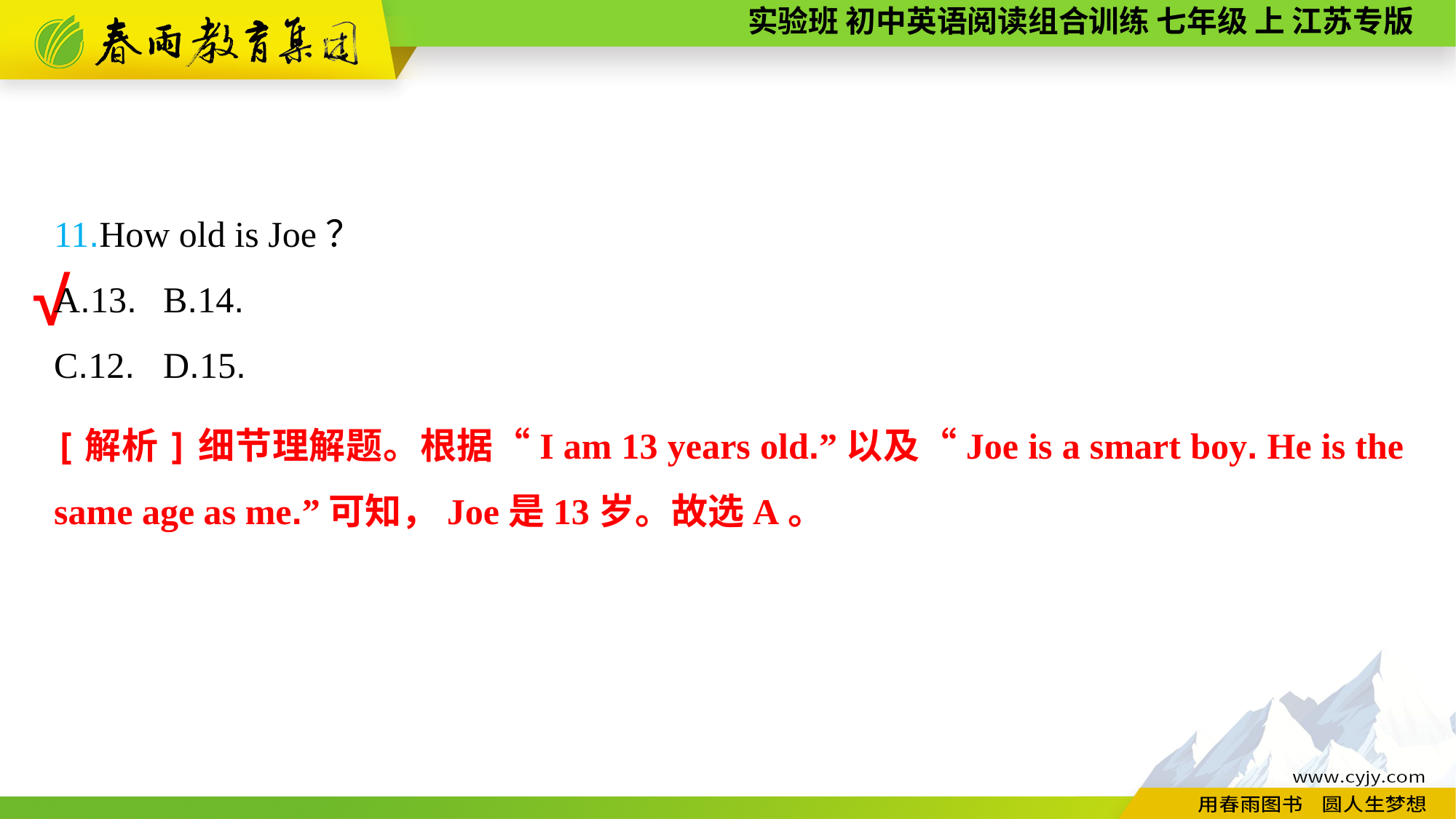

11.How old is Joe？
A.13.	B.14.
C.12.	D.15.
√
[解析]细节理解题。根据“I am 13 years old.”以及“Joe is a smart boy. He is the same age as me.”可知，Joe是13岁。故选A。